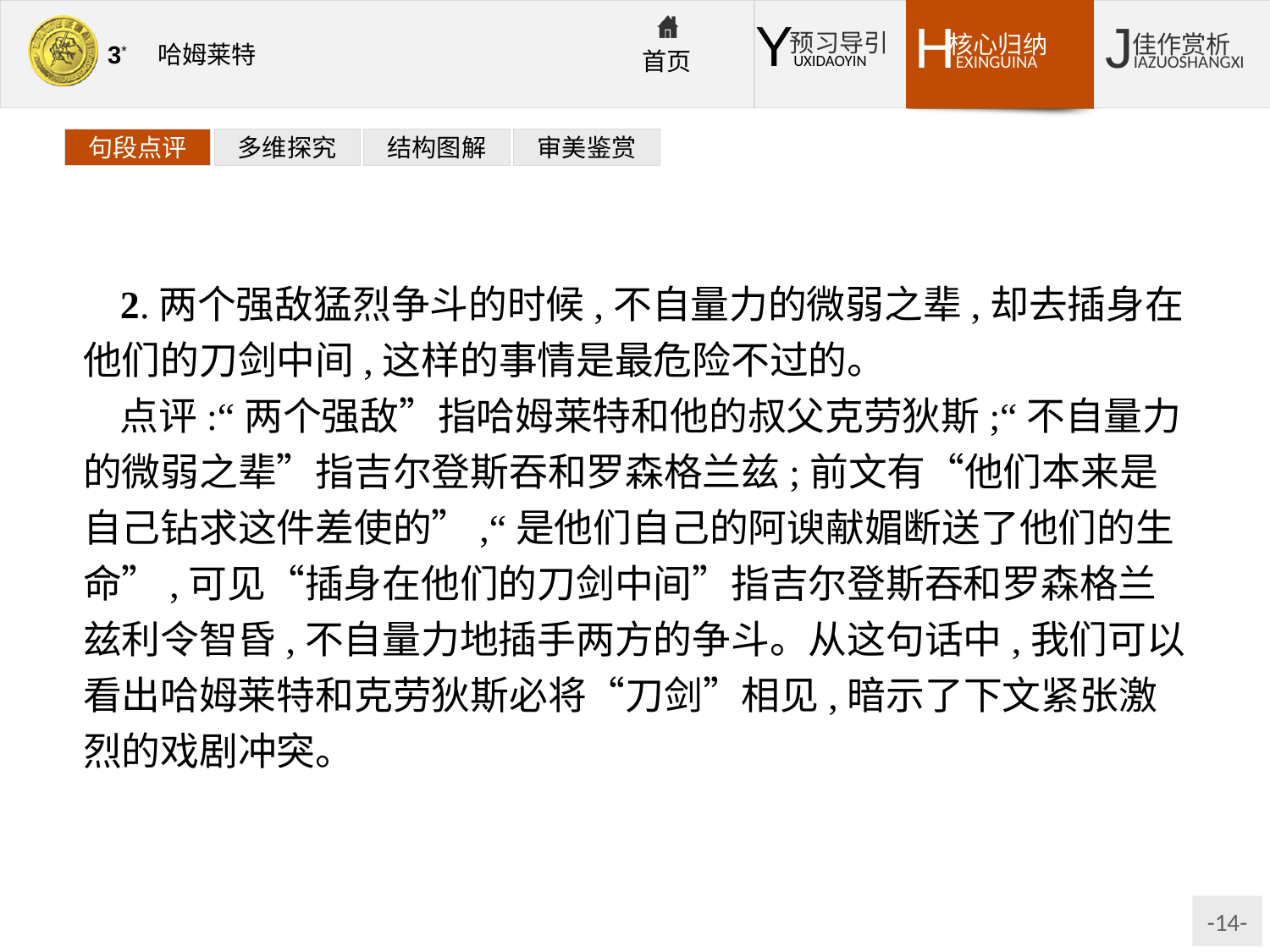

句段点评
多维探究
结构图解
审美鉴赏
2.两个强敌猛烈争斗的时候,不自量力的微弱之辈,却去插身在他们的刀剑中间,这样的事情是最危险不过的。
点评:“两个强敌”指哈姆莱特和他的叔父克劳狄斯;“不自量力的微弱之辈”指吉尔登斯吞和罗森格兰兹;前文有“他们本来是自己钻求这件差使的”,“是他们自己的阿谀献媚断送了他们的生命”,可见“插身在他们的刀剑中间”指吉尔登斯吞和罗森格兰兹利令智昏,不自量力地插手两方的争斗。从这句话中,我们可以看出哈姆莱特和克劳狄斯必将“刀剑”相见,暗示了下文紧张激烈的戏剧冲突。